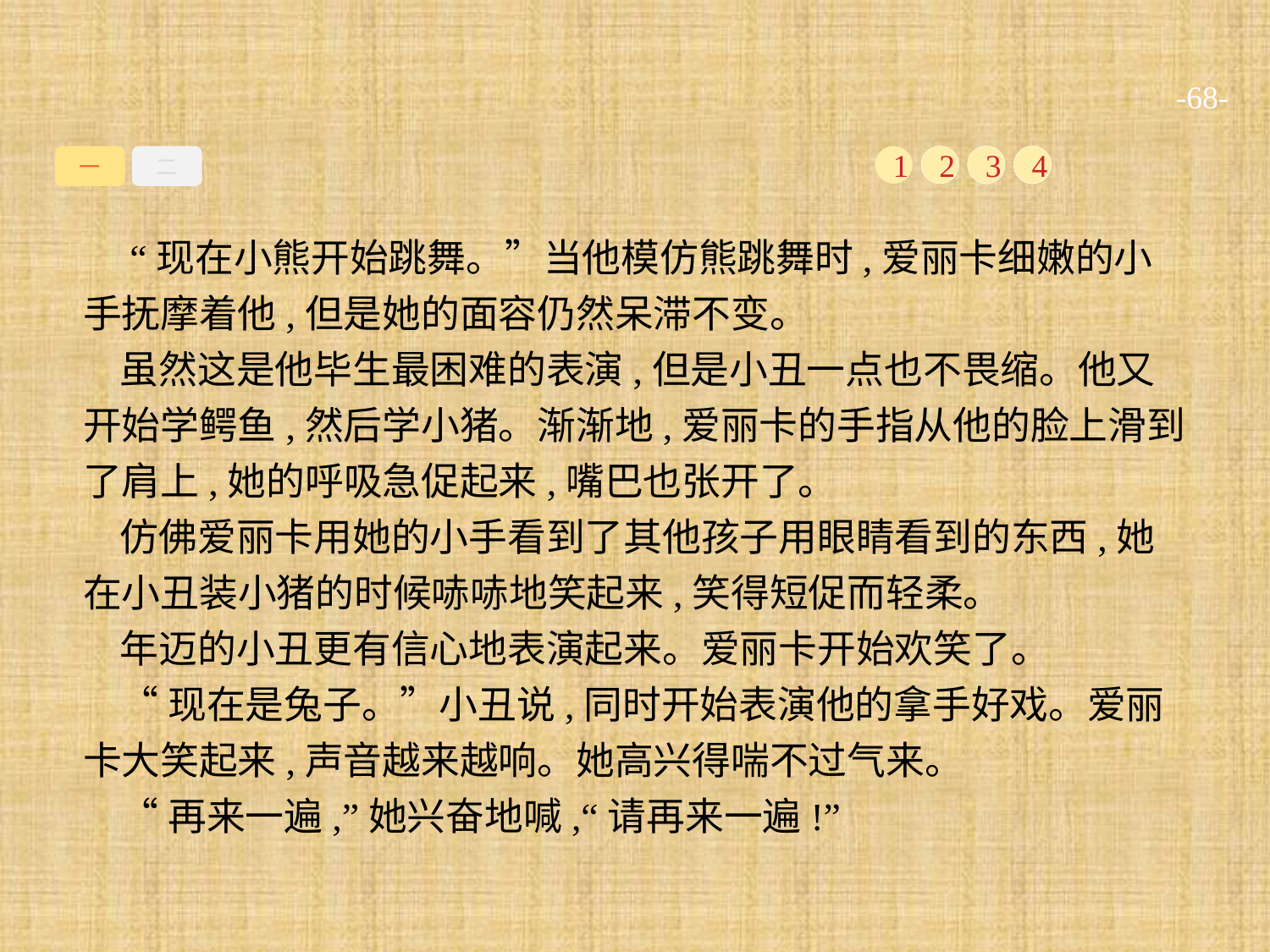

-68-
一
二
1
2
3
4
 “现在小熊开始跳舞。”当他模仿熊跳舞时,爱丽卡细嫩的小手抚摩着他,但是她的面容仍然呆滞不变。
虽然这是他毕生最困难的表演,但是小丑一点也不畏缩。他又开始学鳄鱼,然后学小猪。渐渐地,爱丽卡的手指从他的脸上滑到了肩上,她的呼吸急促起来,嘴巴也张开了。
仿佛爱丽卡用她的小手看到了其他孩子用眼睛看到的东西,她在小丑装小猪的时候哧哧地笑起来,笑得短促而轻柔。
年迈的小丑更有信心地表演起来。爱丽卡开始欢笑了。
“现在是兔子。”小丑说,同时开始表演他的拿手好戏。爱丽卡大笑起来,声音越来越响。她高兴得喘不过气来。
“再来一遍,”她兴奋地喊,“请再来一遍!”